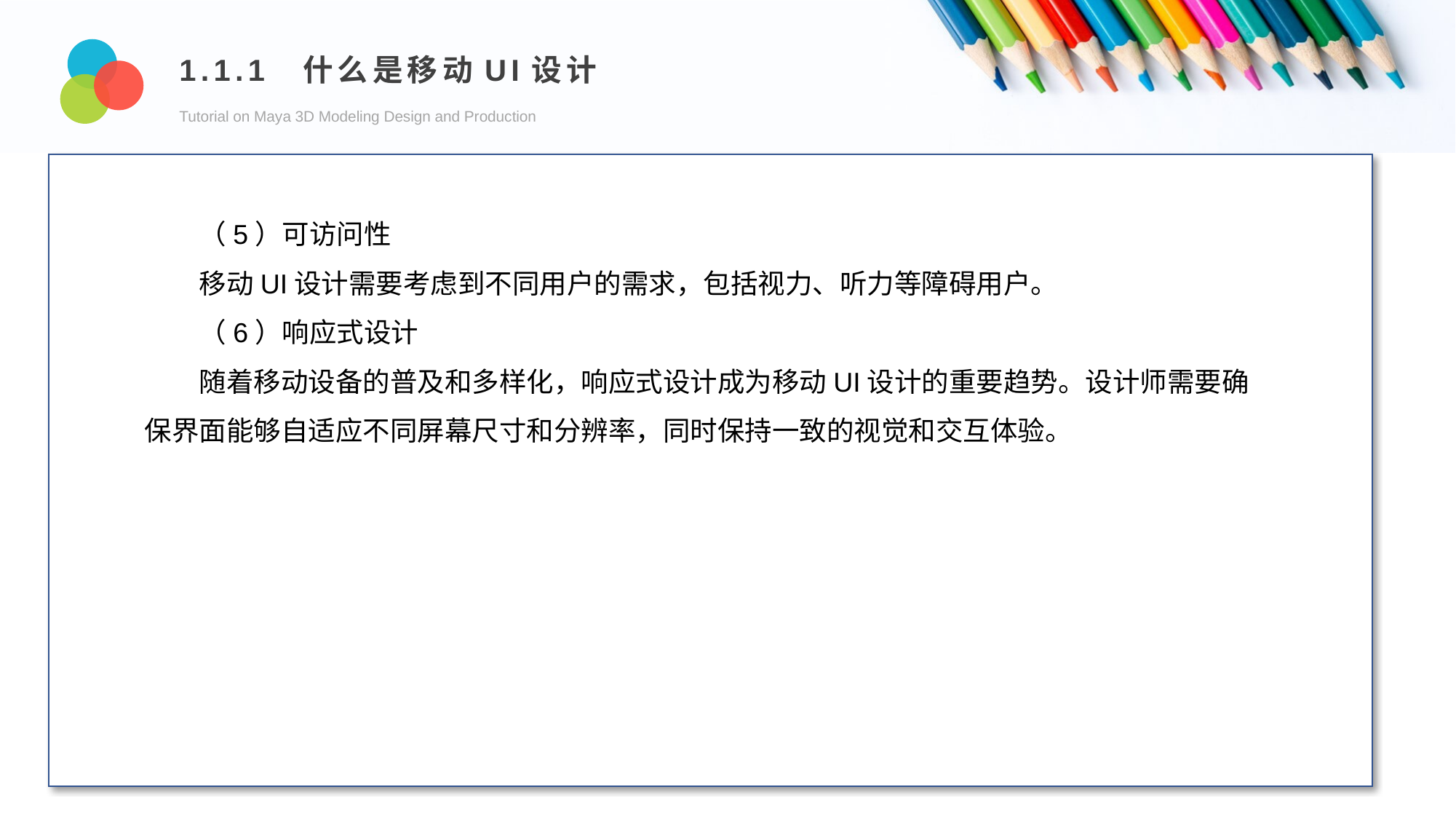

1.1.1  什么是移动UI设计
Tutorial on Maya 3D Modeling Design and Production
Design and Production
（5）可访问性
移动UI设计需要考虑到不同用户的需求，包括视力、听力等障碍用户。
（6）响应式设计
随着移动设备的普及和多样化，响应式设计成为移动UI设计的重要趋势。设计师需要确保界面能够自适应不同屏幕尺寸和分辨率，同时保持一致的视觉和交互体验。